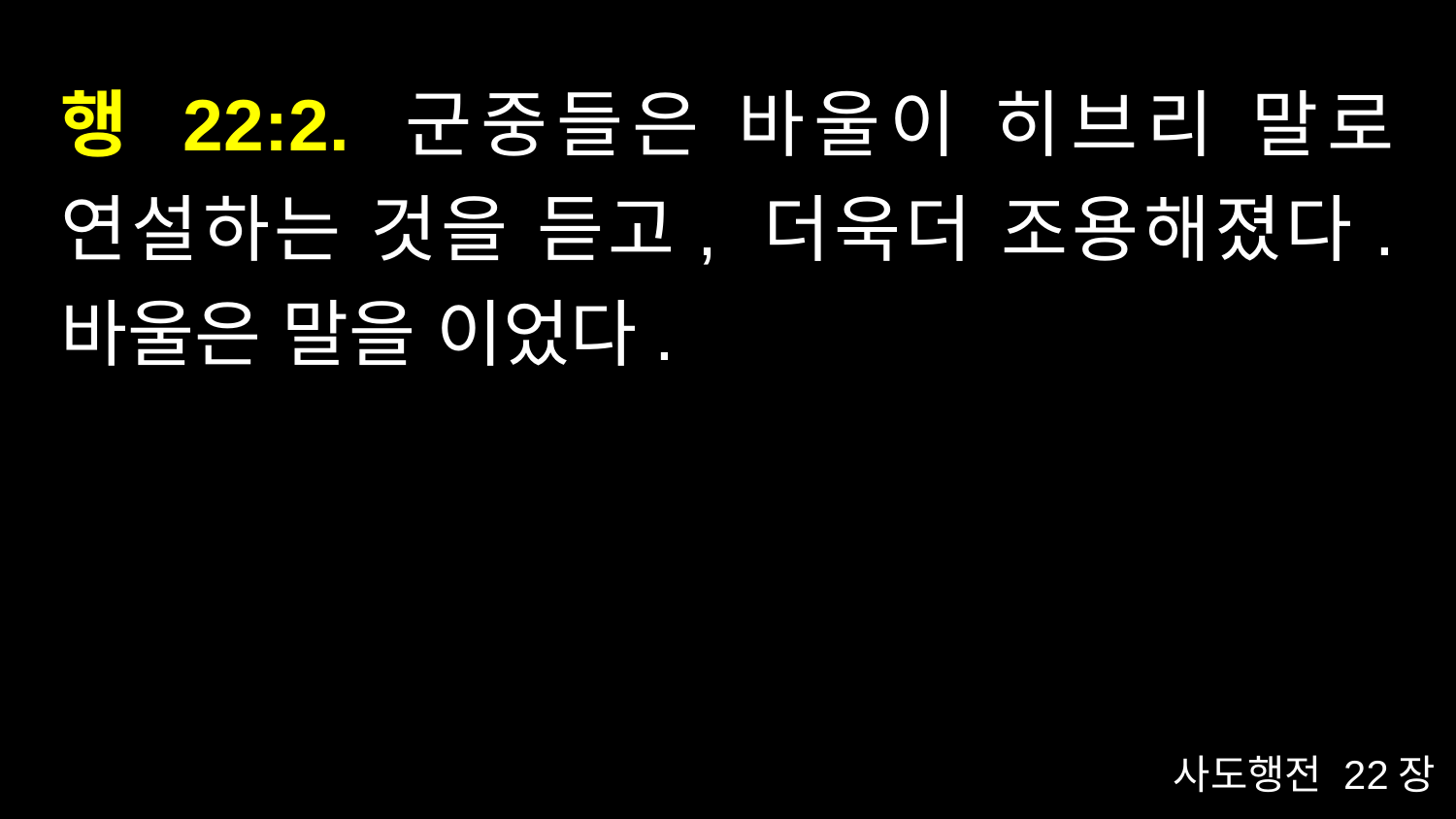

# 행 22:2. 군중들은 바울이 히브리 말로 연설하는 것을 듣고, 더욱더 조용해졌다. 바울은 말을 이었다.
사도행전 22장